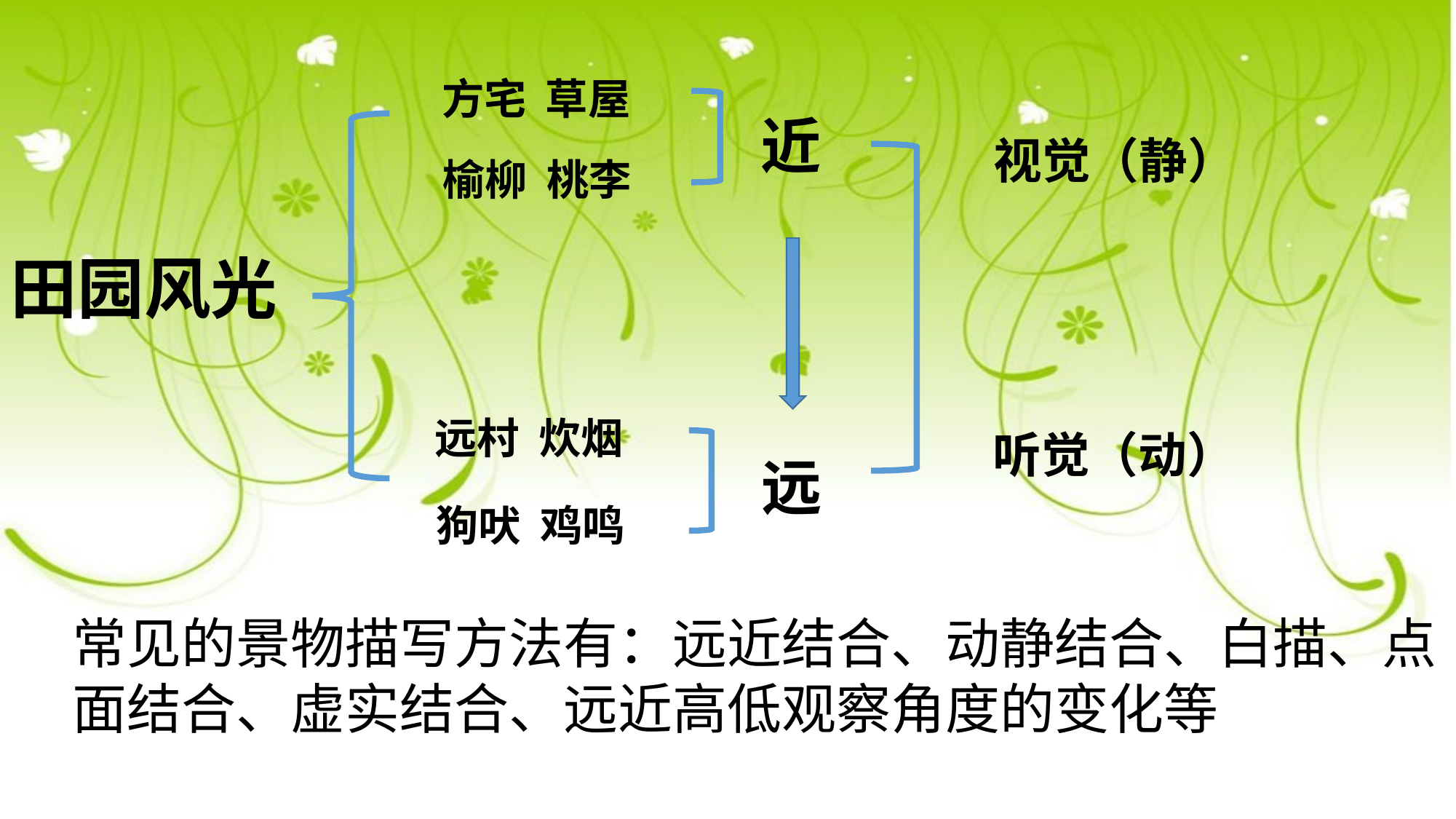

方宅  草屋

近

视觉（静）

榆柳  桃李

田园风光
远村  炊烟
听觉（动）

远
狗吠  鸡鸣
常见的景物描写方法有：远近结合、动静结合、白描、点面结合、虚实结合、远近高低观察角度的变化等